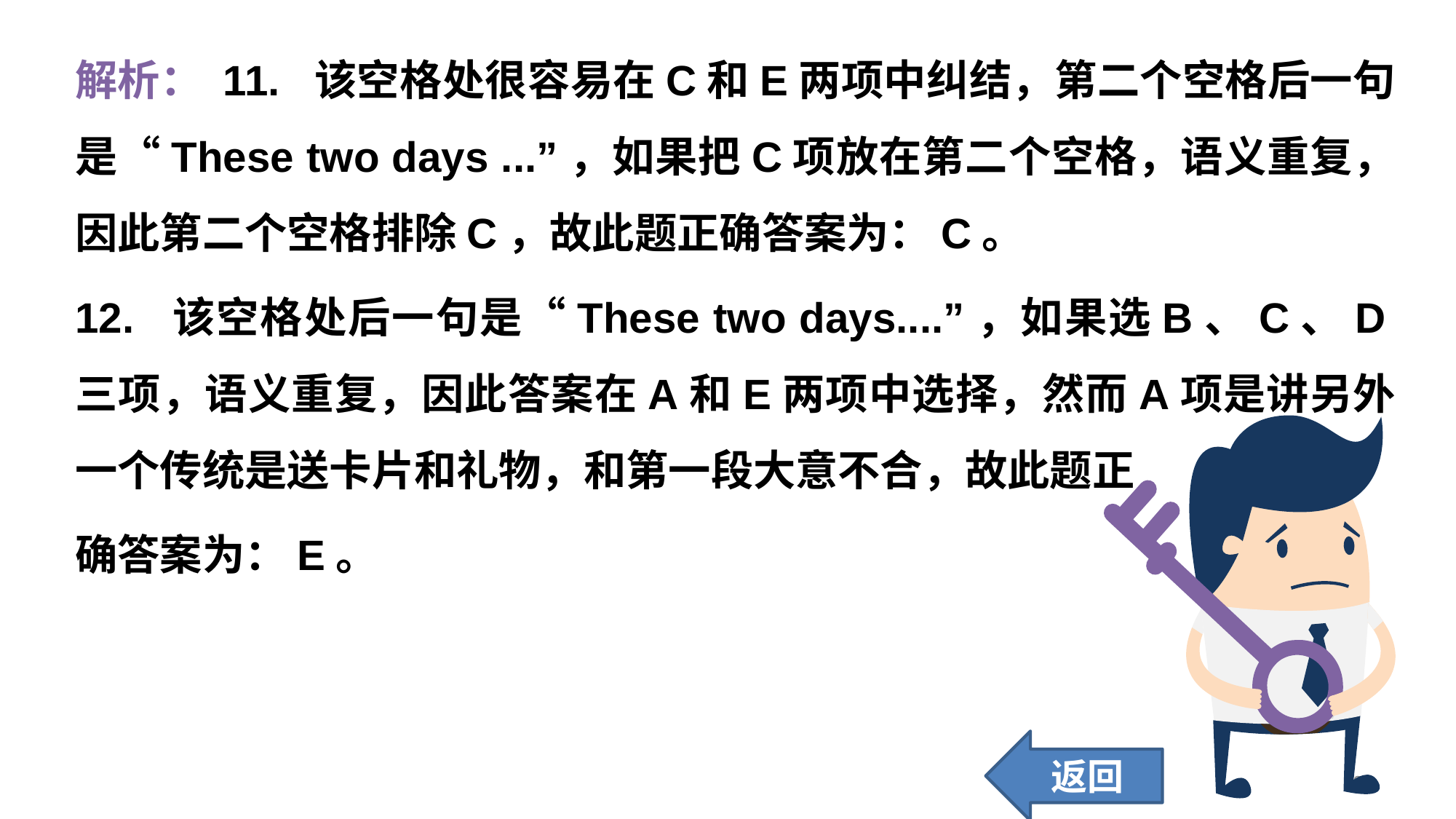

解析： 11.  该空格处很容易在C和E两项中纠结，第二个空格后一句是“These two days ...”，如果把C项放在第二个空格，语义重复，因此第二个空格排除C，故此题正确答案为：C。
12.  该空格处后一句是“These two days....”，如果选B、C、D三项，语义重复，因此答案在A和E两项中选择，然而A项是讲另外一个传统是送卡片和礼物，和第一段大意不合，故此题正
确答案为：E。

返回
232